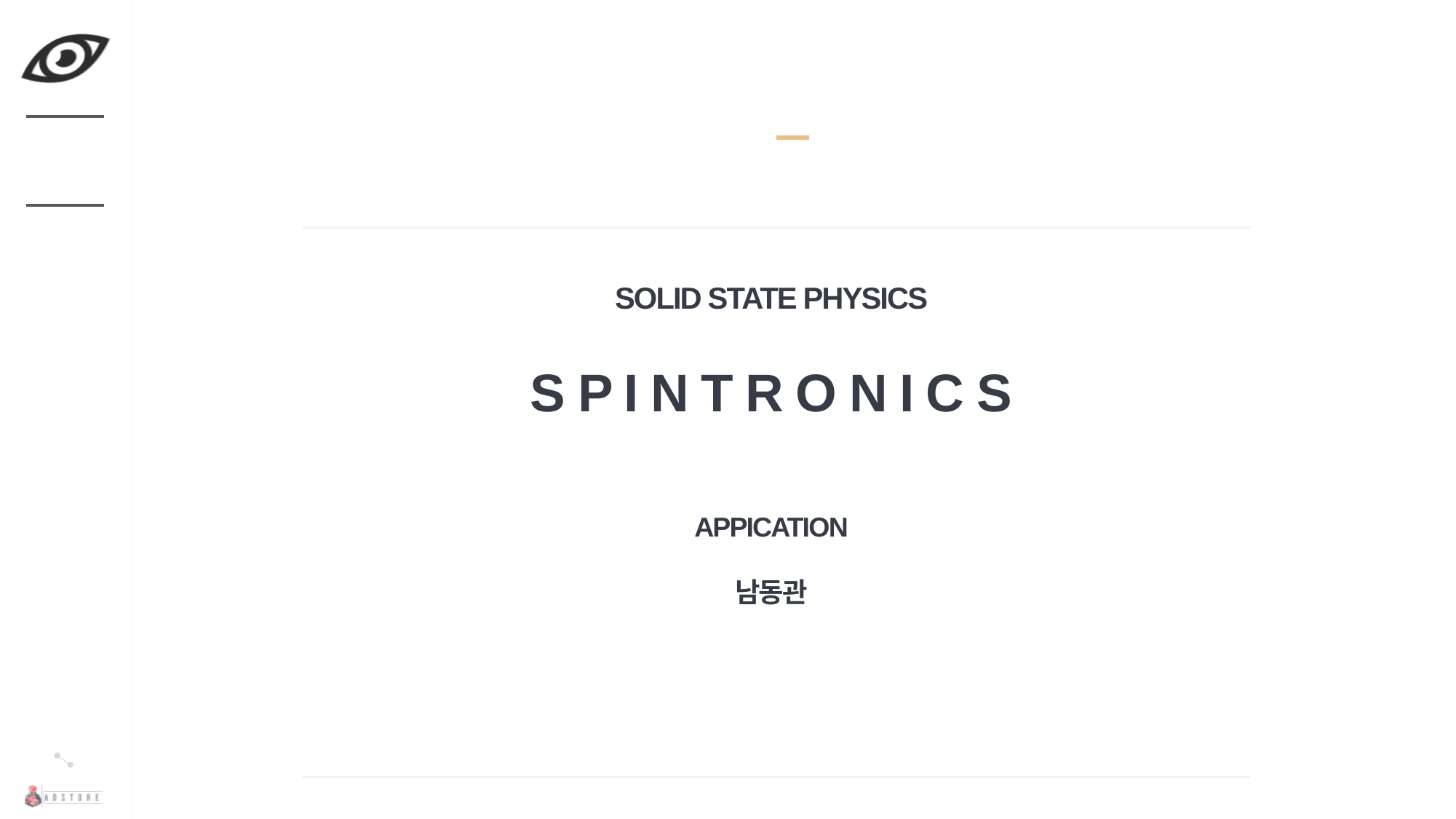

# SOLID STATE PHYSICS S P I N T R O N I C S APPICATION 남동관